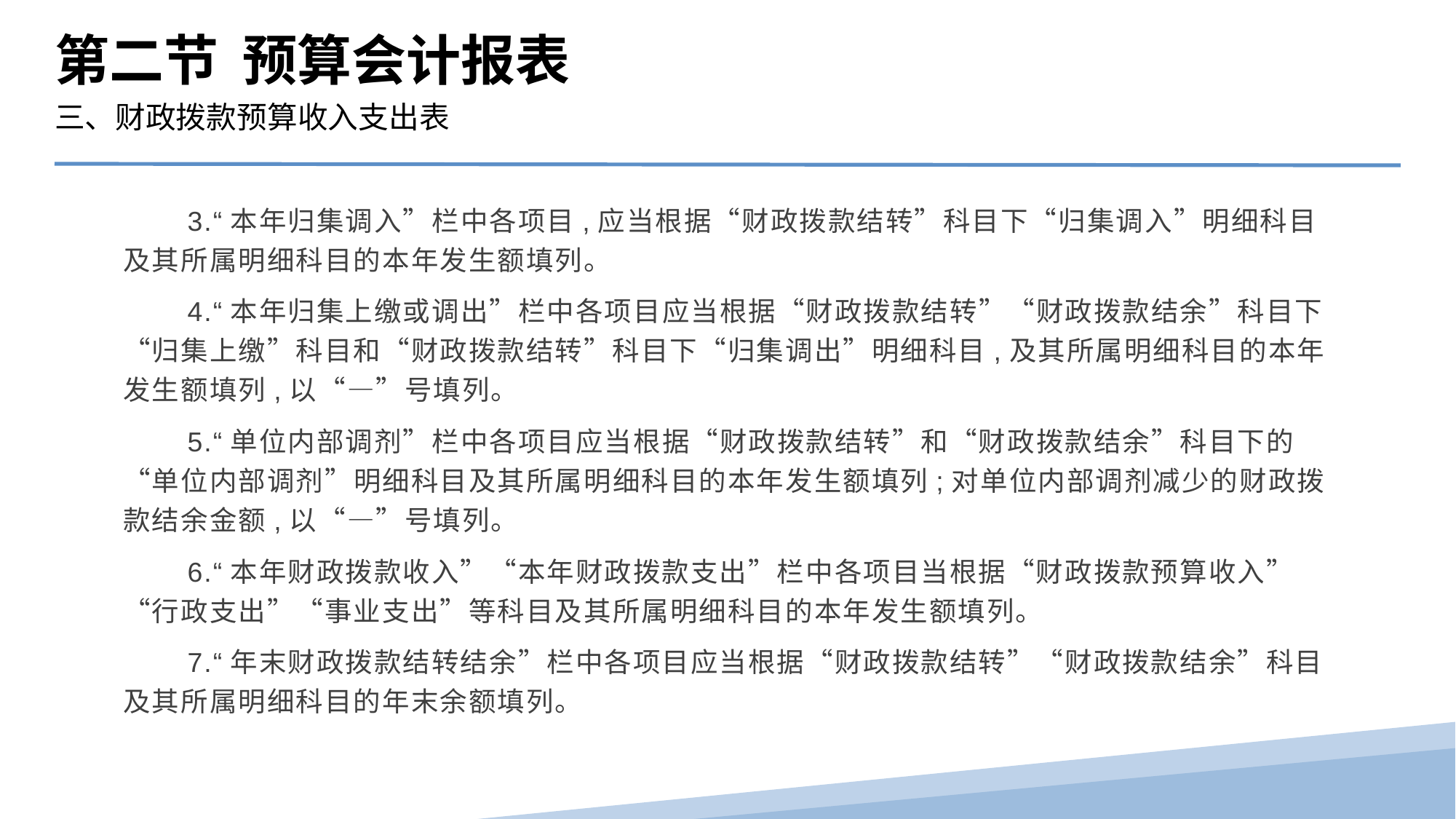

第二节  预算会计报表
三、财政拨款预算收入支出表
　　3.“本年归集调入”栏中各项目,应当根据“财政拨款结转”科目下“归集调入”明细科目及其所属明细科目的本年发生额填列。
　　4.“本年归集上缴或调出”栏中各项目应当根据“财政拨款结转”“财政拨款结余”科目下“归集上缴”科目和“财政拨款结转”科目下“归集调出”明细科目,及其所属明细科目的本年发生额填列,以“—”号填列。
　　5.“单位内部调剂”栏中各项目应当根据“财政拨款结转”和“财政拨款结余”科目下的“单位内部调剂”明细科目及其所属明细科目的本年发生额填列;对单位内部调剂减少的财政拨款结余金额,以“—”号填列。
　　6.“本年财政拨款收入”“本年财政拨款支出”栏中各项目当根据“财政拨款预算收入”“行政支出”“事业支出”等科目及其所属明细科目的本年发生额填列。
　　7.“年末财政拨款结转结余”栏中各项目应当根据“财政拨款结转”“财政拨款结余”科目及其所属明细科目的年末余额填列。